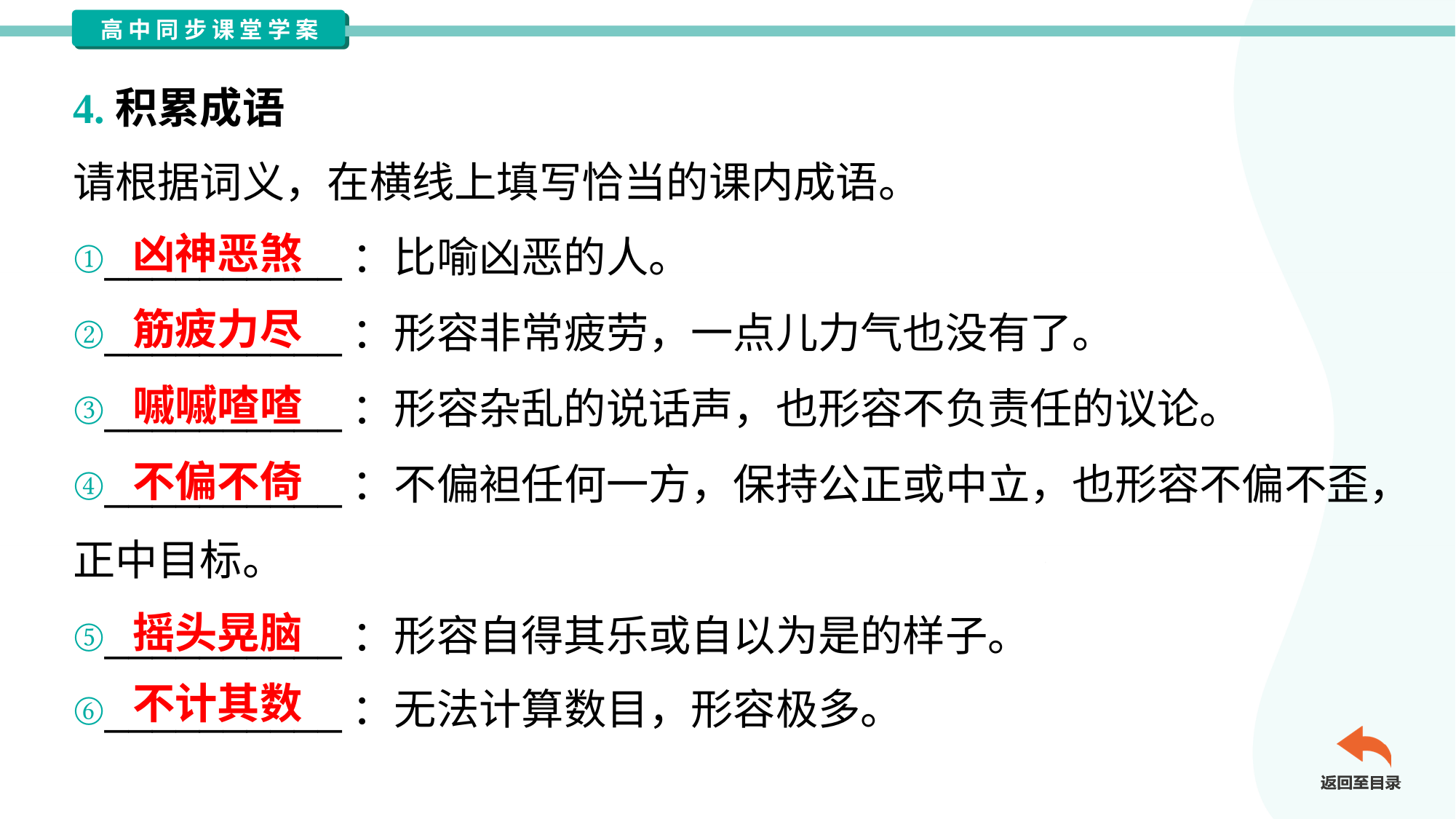

4.积累成语
请根据词义，在横线上填写恰当的课内成语。
凶神恶煞
①__________：比喻凶恶的人。
②__________：形容非常疲劳，一点儿力气也没有了。
③__________：形容杂乱的说话声，也形容不负责任的议论。
④__________：不偏袒任何一方，保持公正或中立，也形容不偏不歪，
正中目标。
⑤__________：形容自得其乐或自以为是的样子。
⑥__________：无法计算数目，形容极多。
筋疲力尽
嘁嘁喳喳
不偏不倚
摇头晃脑
不计其数